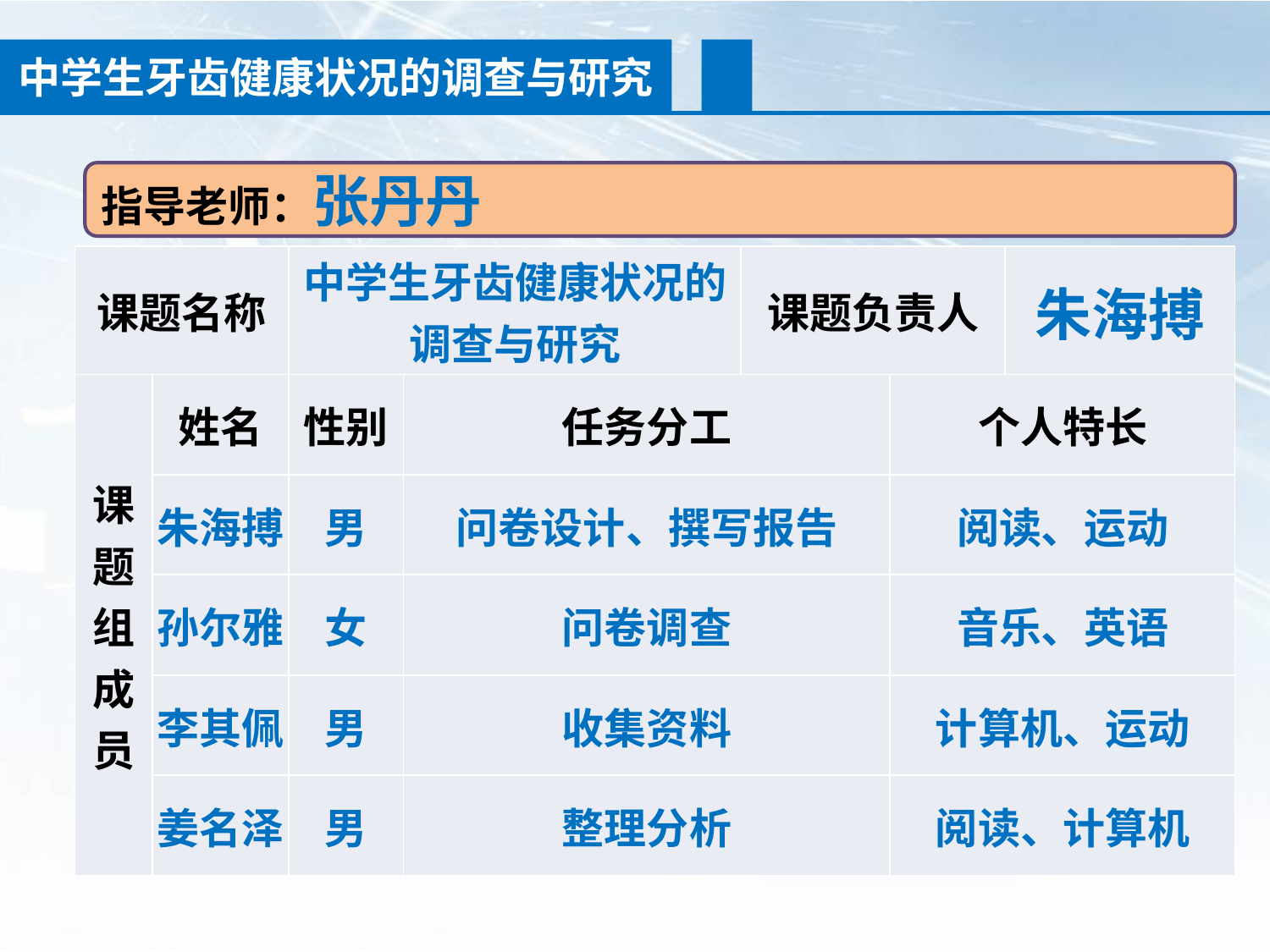

中学生牙齿健康状况的调查与研究

指导老师：张丹丹
| 课题名称 |  | 中学生牙齿健康状况的 调查与研究 |  | 课题负责人 |  | 朱海搏 |
| --- | --- | --- | --- | --- | --- | --- |
| 课题组成员 | 姓名 | 性别 | 任务分工 |  | 个人特长 |  |
|  | 朱海搏 | 男 | 问卷设计、撰写报告 |  | 阅读、运动 |  |
|  | 孙尔雅 | 女 | 问卷调查 |  | 音乐、英语 |  |
|  | 李其佩 | 男 | 收集资料 |  | 计算机、运动 |  |
|  | 姜名泽 | 男 | 整理分析 |  | 阅读、计算机 |  |